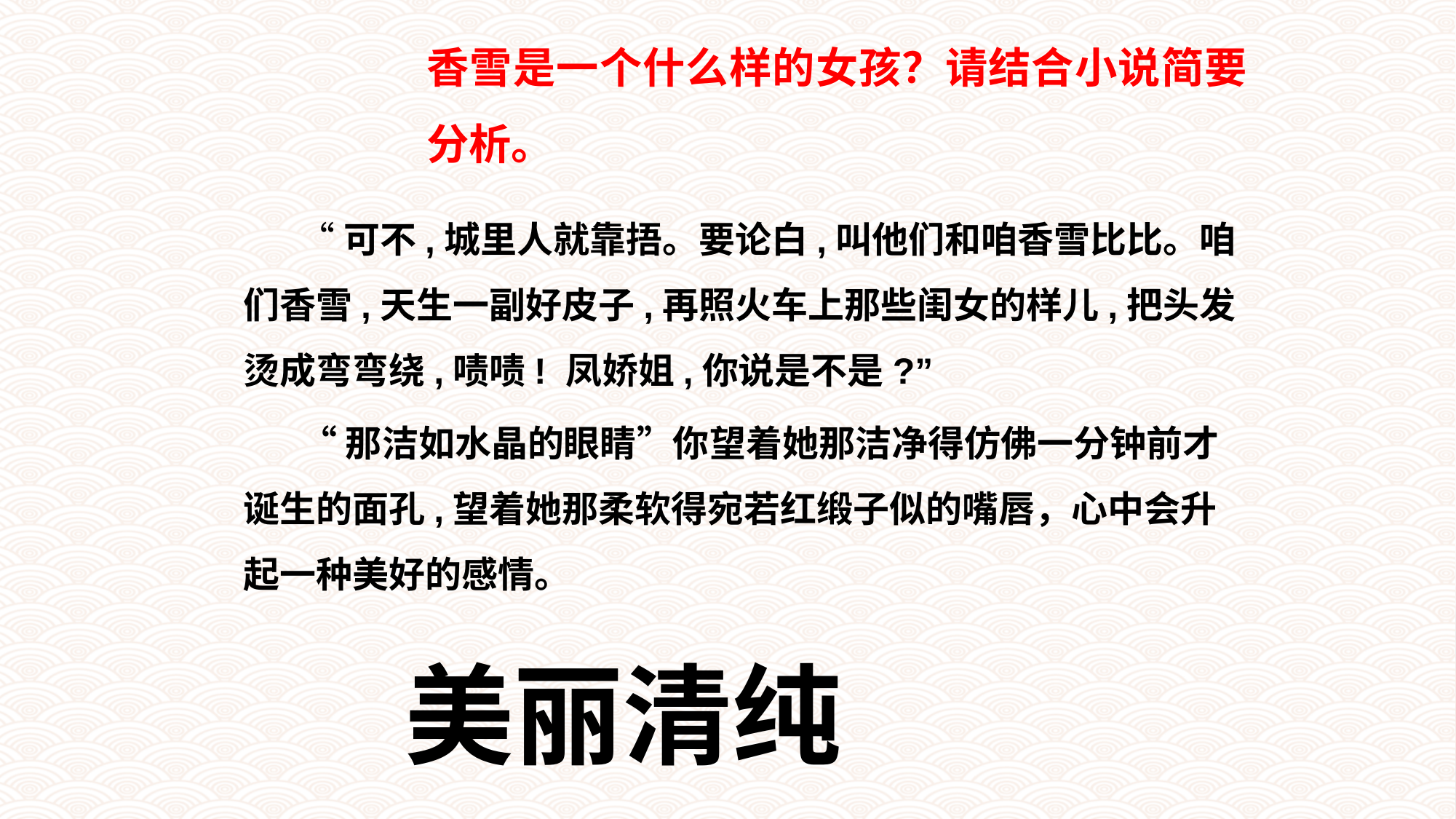

香雪是一个什么样的女孩？请结合小说简要分析。
        “可不,城里人就靠捂。要论白,叫他们和咱香雪比比。咱们香雪,天生一副好皮子,再照火车上那些闺女的样儿,把头发烫成弯弯绕,啧啧! 凤娇姐,你说是不是?”
       “那洁如水晶的眼睛”你望着她那洁净得仿佛一分钟前才诞生的面孔,望着她那柔软得宛若红缎子似的嘴唇，心中会升起一种美好的感情。
美丽清纯